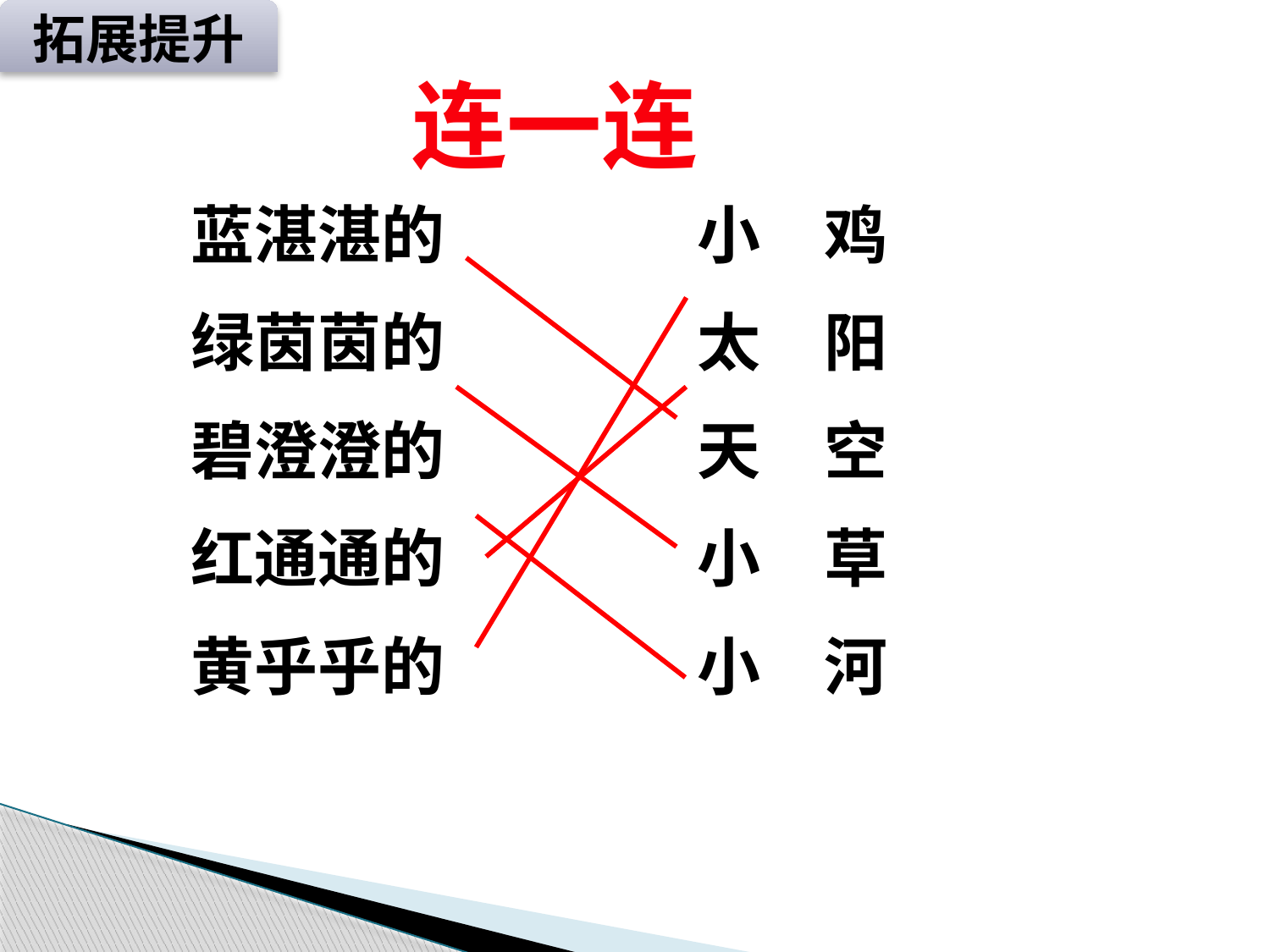

拓展提升
连一连
蓝湛湛的
绿茵茵的
碧澄澄的
红通通的
黄乎乎的
小　鸡
太　阳
天　空
小　草
小　河